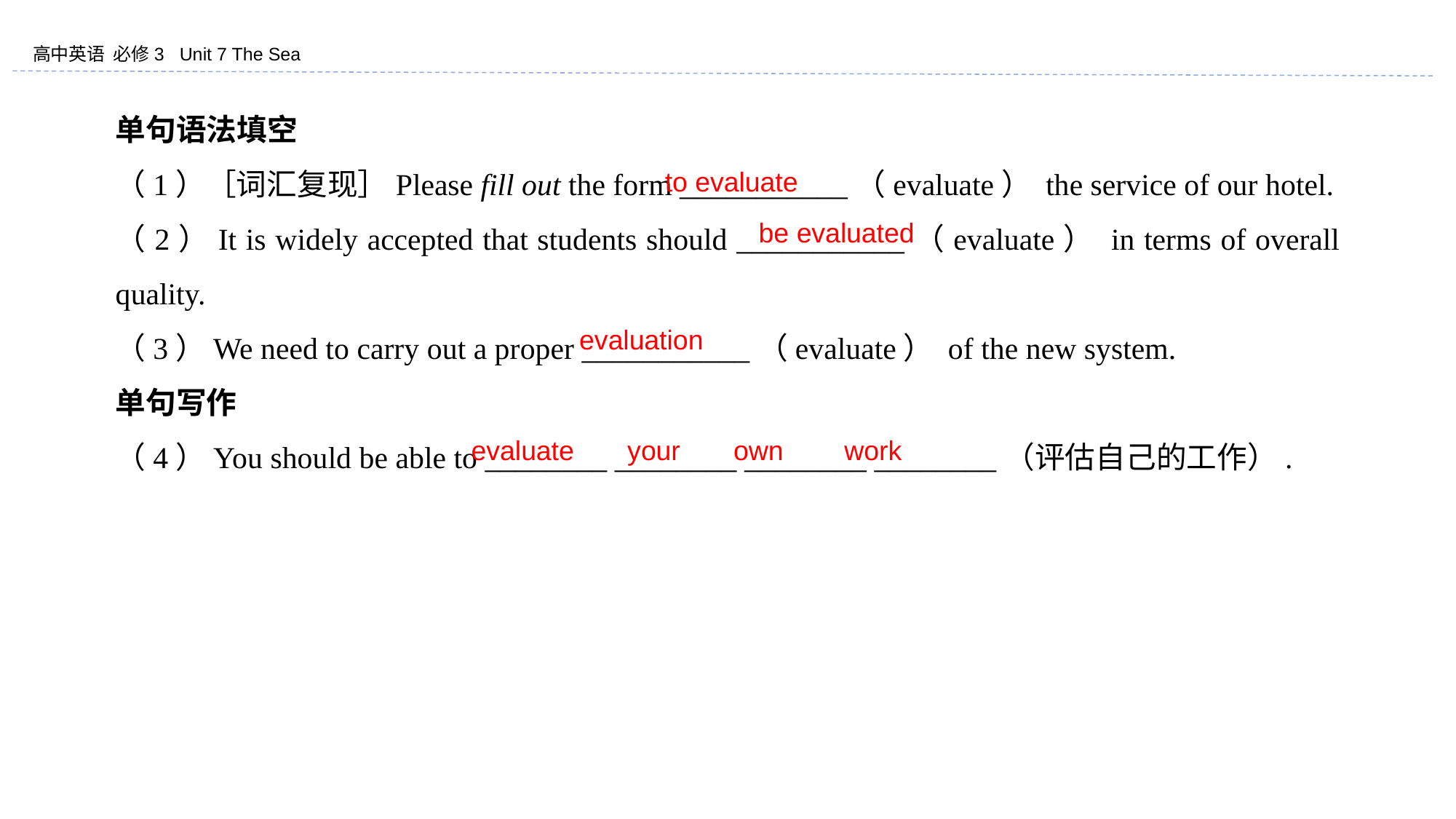

单句语法填空
（1）［词汇复现］Please fill out the form ___________（evaluate） the service of our hotel.
（2）It is widely accepted that students should ___________（evaluate） in terms of overall quality.
（3）We need to carry out a proper ___________（evaluate） of the new system.
单句写作
（4）You should be able to ________ ________ ________ ________（评估自己的工作）.
to evaluate
be evaluated
evaluation
evaluate       your       own        work